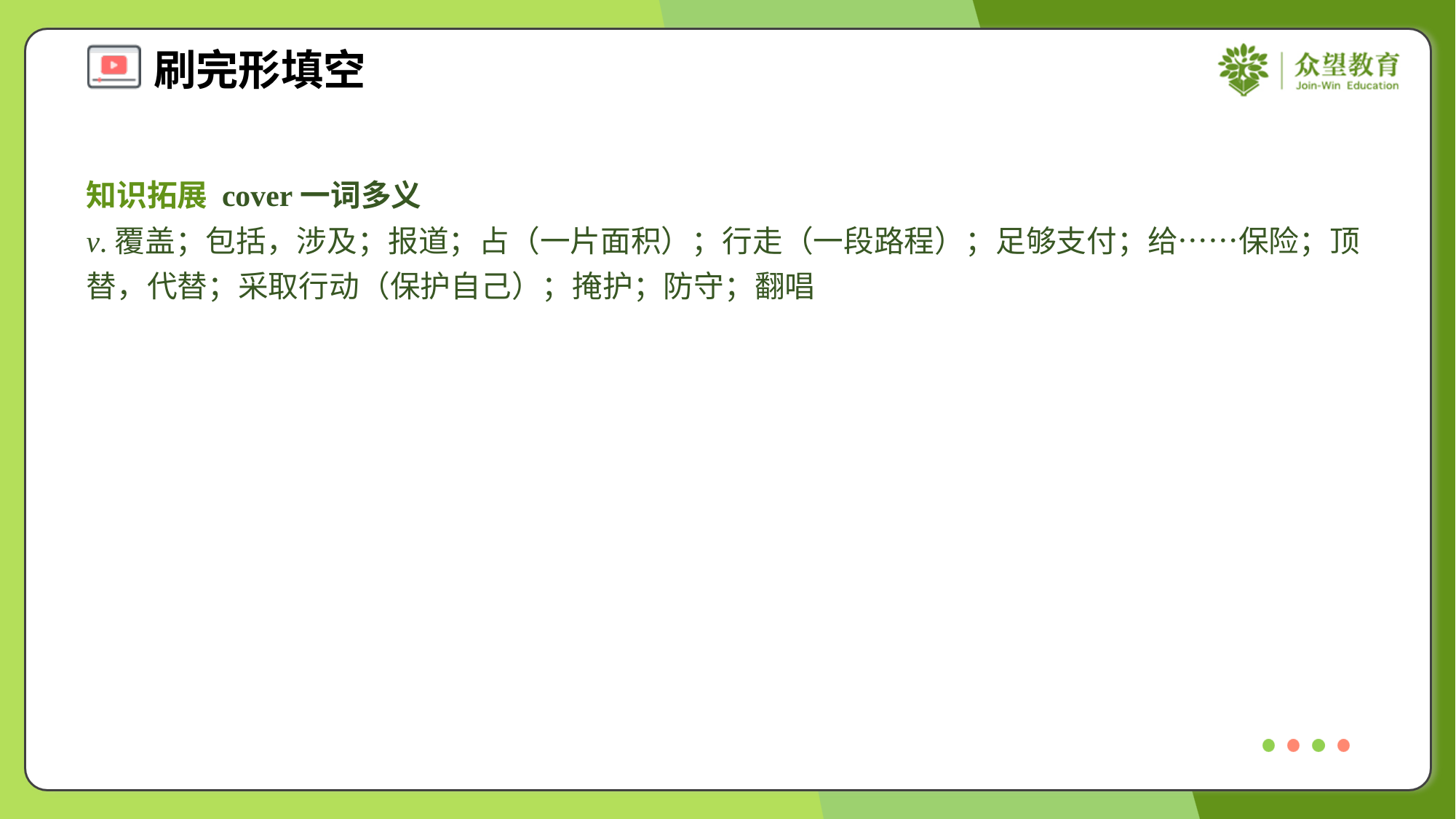

知识拓展 cover一词多义
v.覆盖；包括，涉及；报道；占（一片面积）；行走（一段路程）；足够支付；给……保险；顶替，代替；采取行动（保护自己）；掩护；防守；翻唱